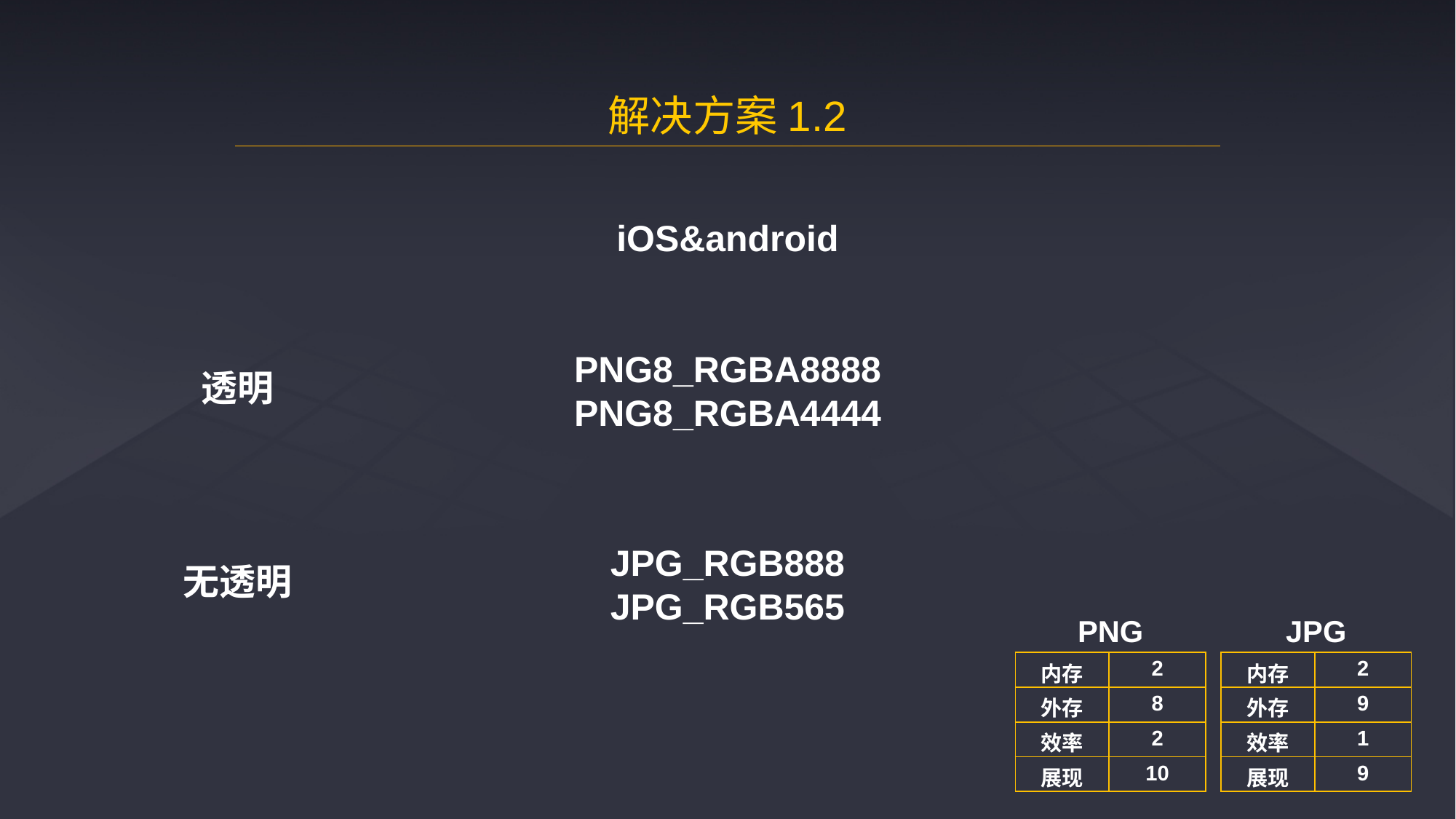

解决方案1.2

iOS&android
PNG8_RGBA8888
PNG8_RGBA4444
透明
JPG_RGB888
JPG_RGB565
无透明
PNG
JPG
| 内存 | 2 |
| --- | --- |
| 外存 | 8 |
| 效率 | 2 |
| 展现 | 10 |
| 内存 | 2 |
| --- | --- |
| 外存 | 9 |
| 效率 | 1 |
| 展现 | 9 |